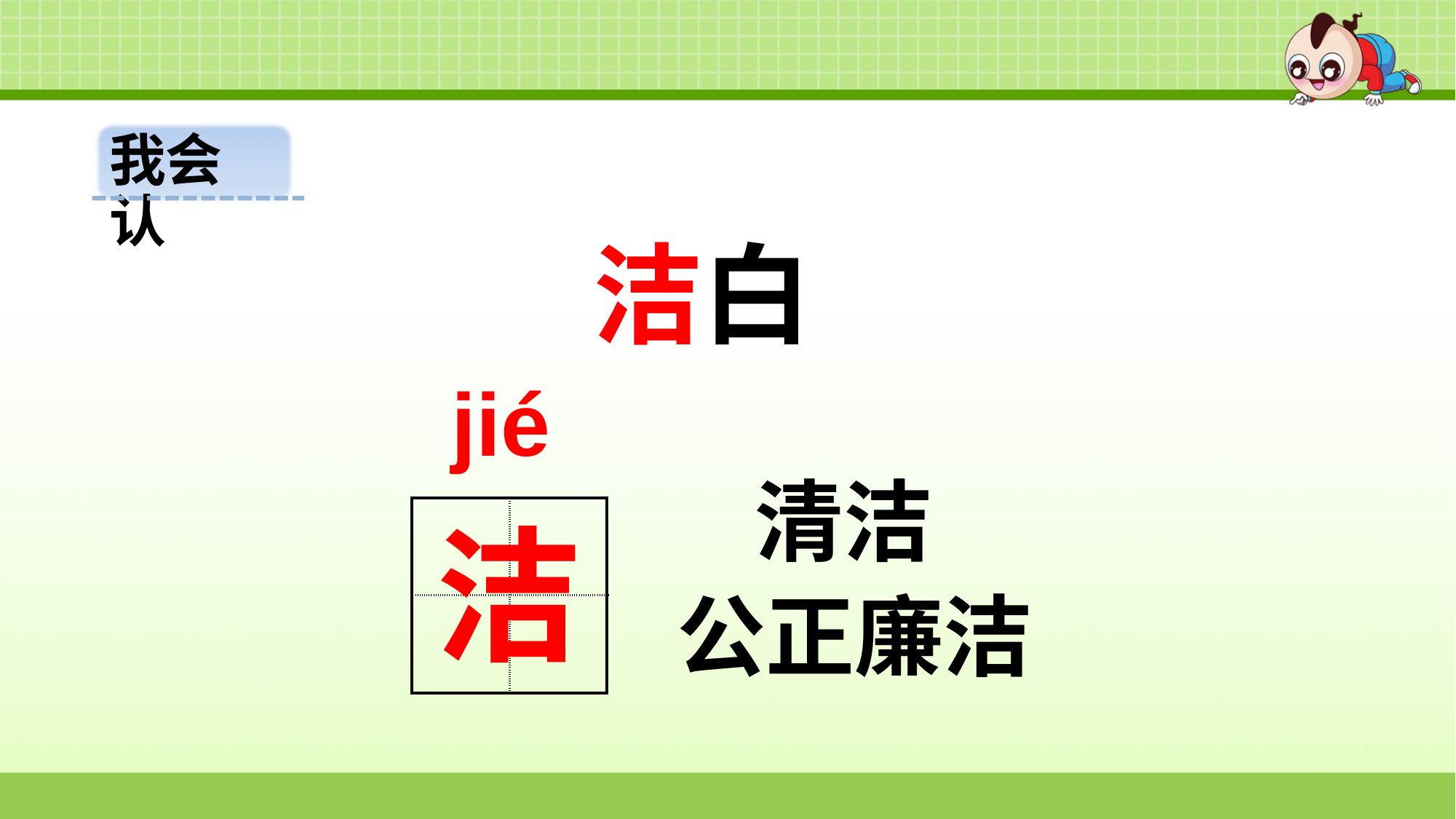

我会认

洁白
jié
清洁
|  |  |
| --- | --- |
|  |  |
洁
公正廉洁